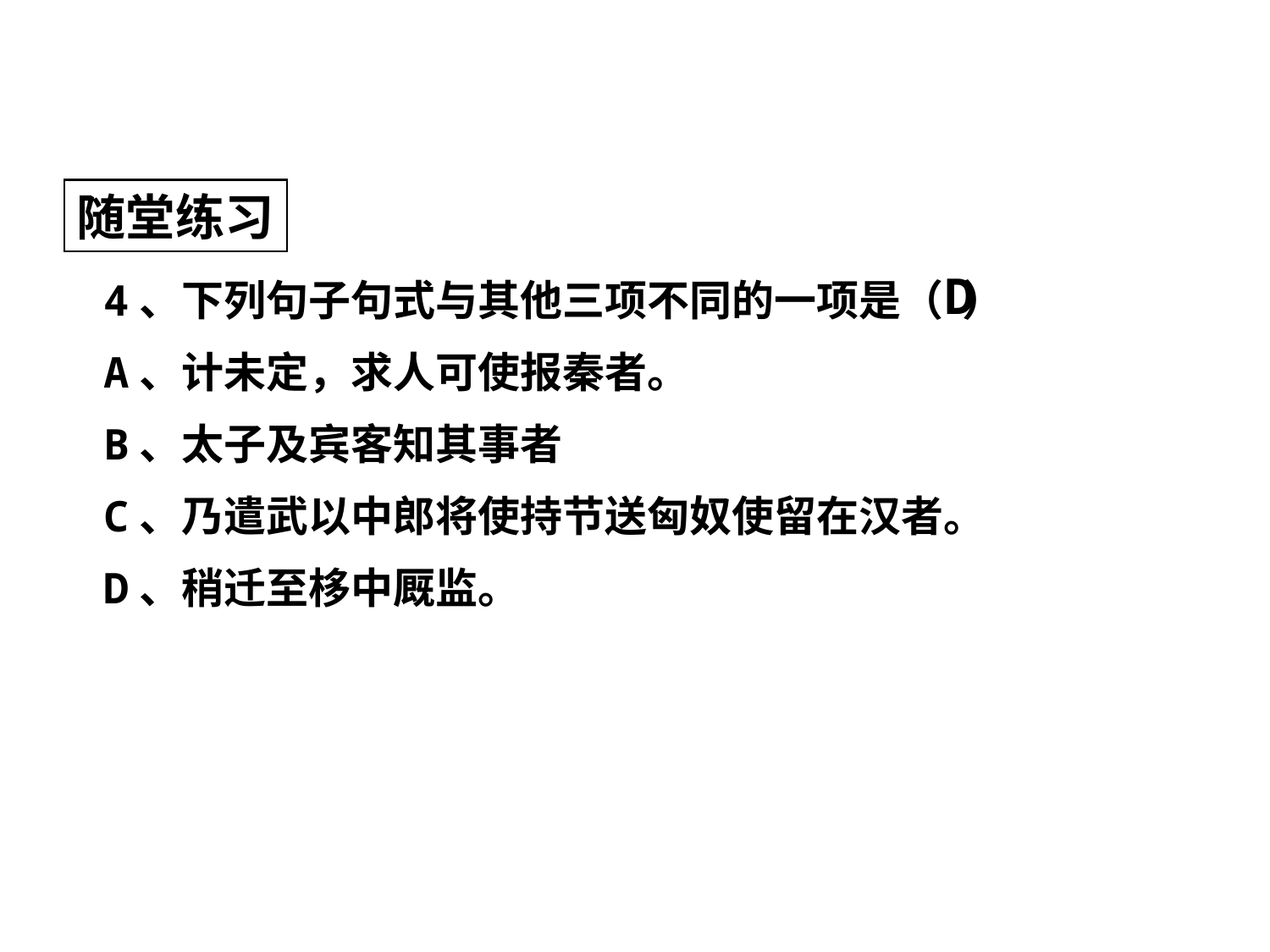

随堂练习
D
4、下列句子句式与其他三项不同的一项是（  ）
A、计未定，求人可使报秦者。
B、太子及宾客知其事者
C、乃遣武以中郎将使持节送匈奴使留在汉者。
D、稍迁至栘中厩监。